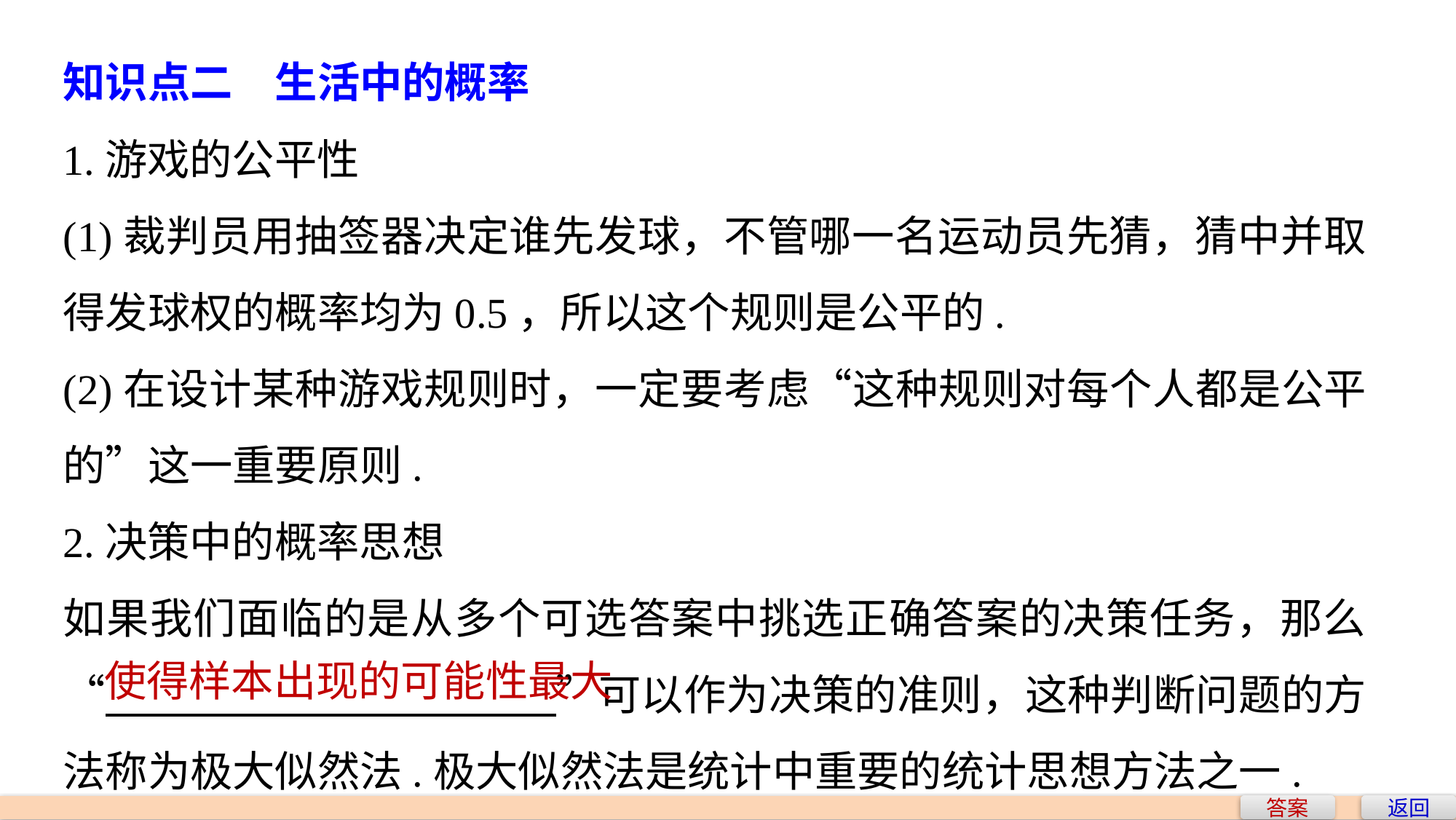

知识点二　生活中的概率
1.游戏的公平性
(1)裁判员用抽签器决定谁先发球，不管哪一名运动员先猜，猜中并取得发球权的概率均为0.5，所以这个规则是公平的.
(2)在设计某种游戏规则时，一定要考虑“这种规则对每个人都是公平的”这一重要原则.
2.决策中的概率思想
如果我们面临的是从多个可选答案中挑选正确答案的决策任务，那么“                                              ”可以作为决策的准则，这种判断问题的方法称为极大似然法.极大似然法是统计中重要的统计思想方法之一.
使得样本出现的可能性最大
答案
返回